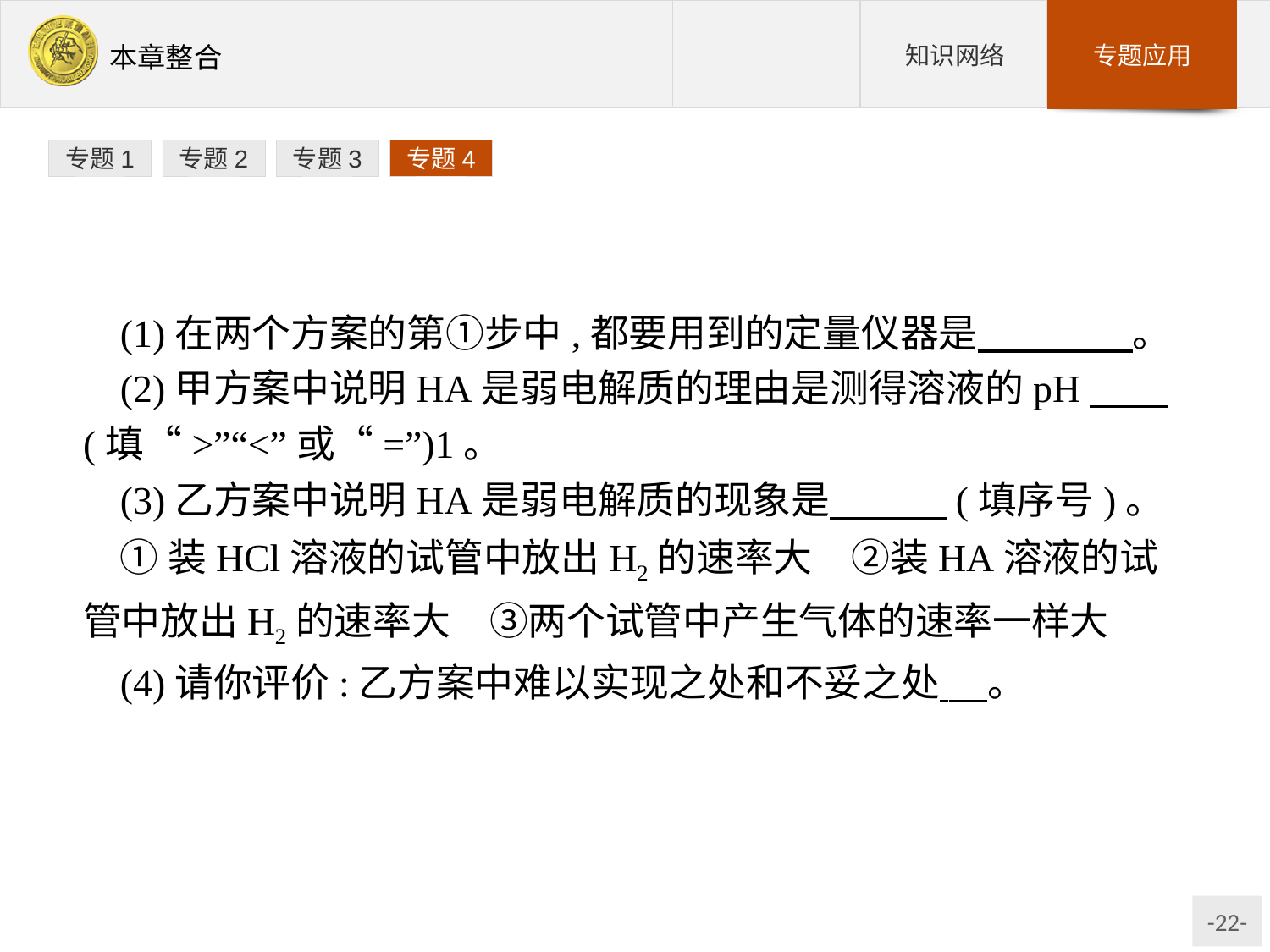

专题1
专题2
专题3
专题4
(1)在两个方案的第①步中,都要用到的定量仪器是　　　　。
(2)甲方案中说明HA是弱电解质的理由是测得溶液的pH　　(填“>”“<”或“=”)1。
(3)乙方案中说明HA是弱电解质的现象是　　　(填序号)。
①装HCl溶液的试管中放出H2的速率大　②装HA溶液的试管中放出H2的速率大　③两个试管中产生气体的速率一样大
(4)请你评价:乙方案中难以实现之处和不妥之处 　。